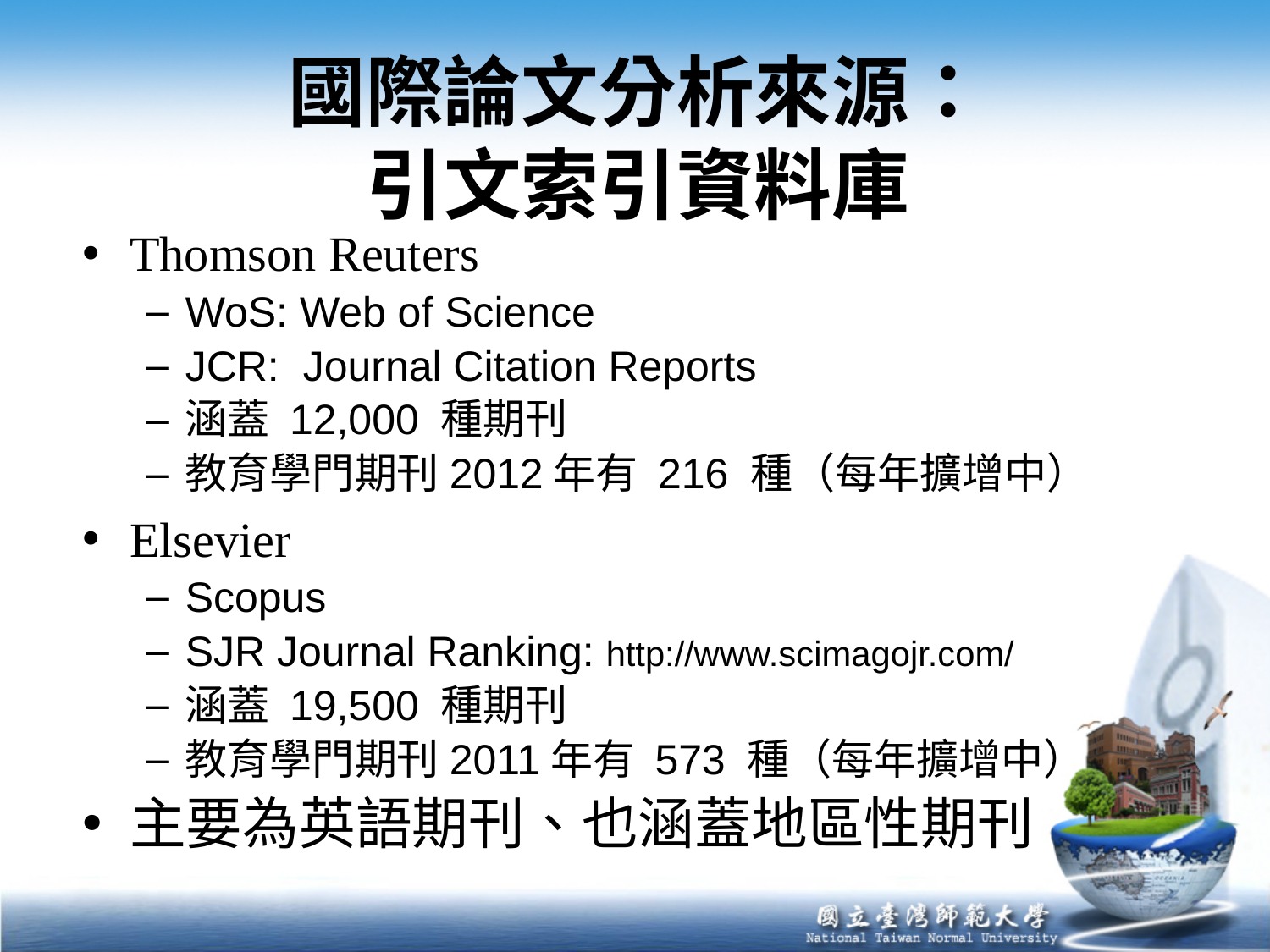

# 國際論文分析來源： 引文索引資料庫
Thomson Reuters
WoS: Web of Science
JCR:  Journal Citation Reports
涵蓋 12,000 種期刊
教育學門期刊2012年有 216 種（每年擴增中）
Elsevier
Scopus
SJR Journal Ranking: http://www.scimagojr.com/
涵蓋 19,500 種期刊
教育學門期刊2011年有 573 種（每年擴增中）
主要為英語期刊、也涵蓋地區性期刊